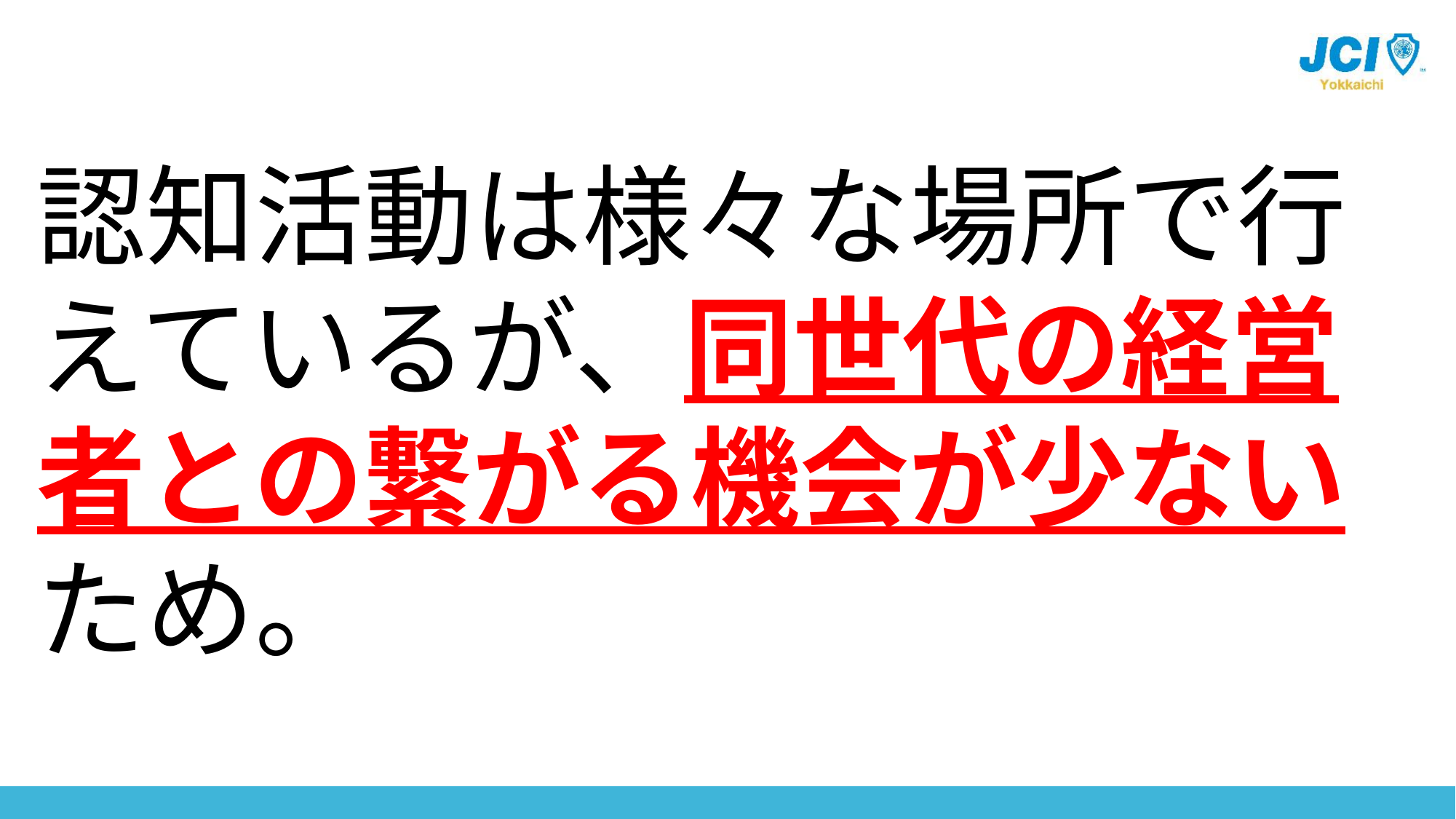

認知活動は様々な場所で行えているが、同世代の経営者との繋がる機会が少ないため。